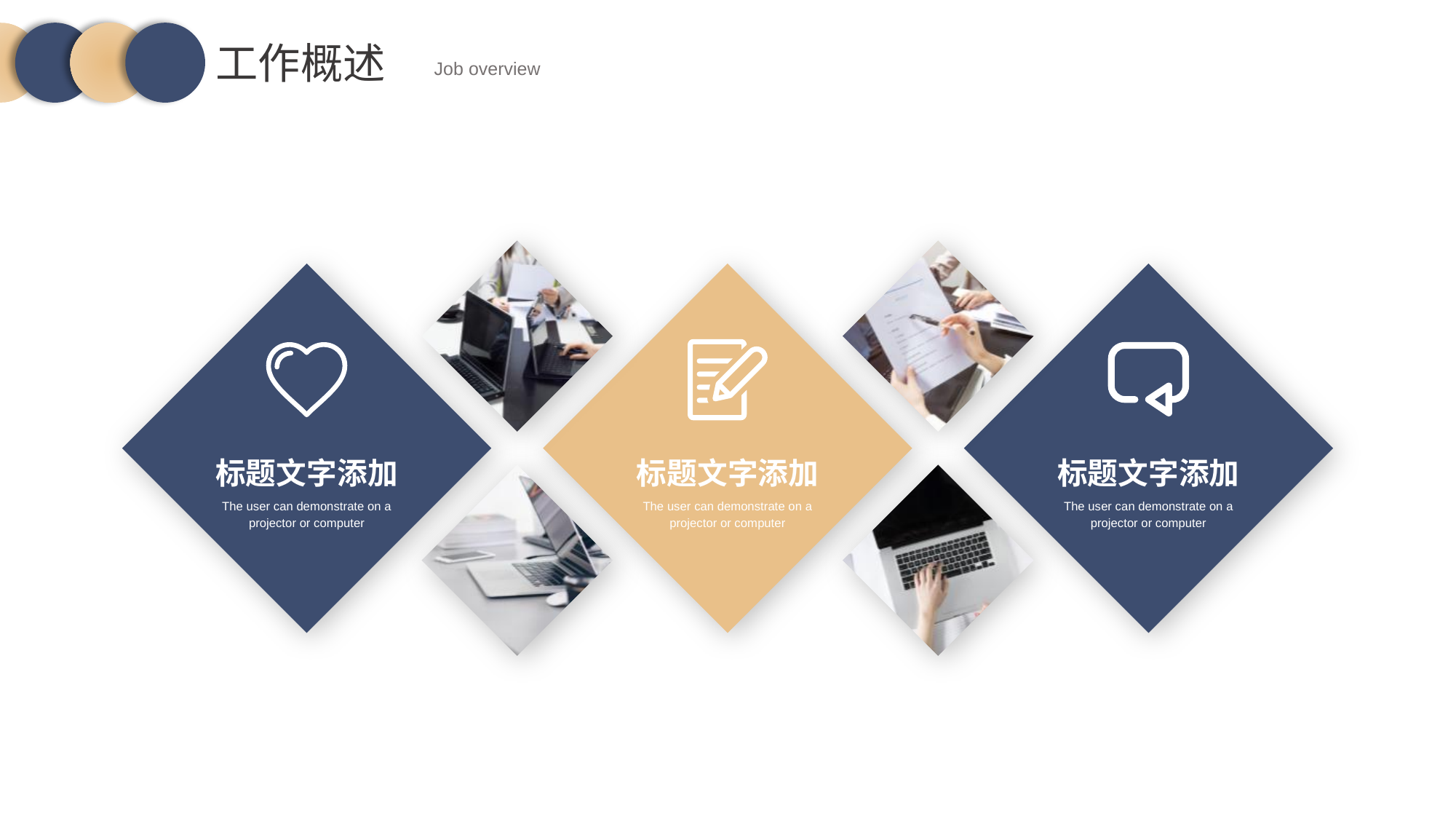

工作概述
Job overview

标题文字添加
标题文字添加
标题文字添加
The user can demonstrate on a projector or computer
The user can demonstrate on a projector or computer
The user can demonstrate on a projector or computer